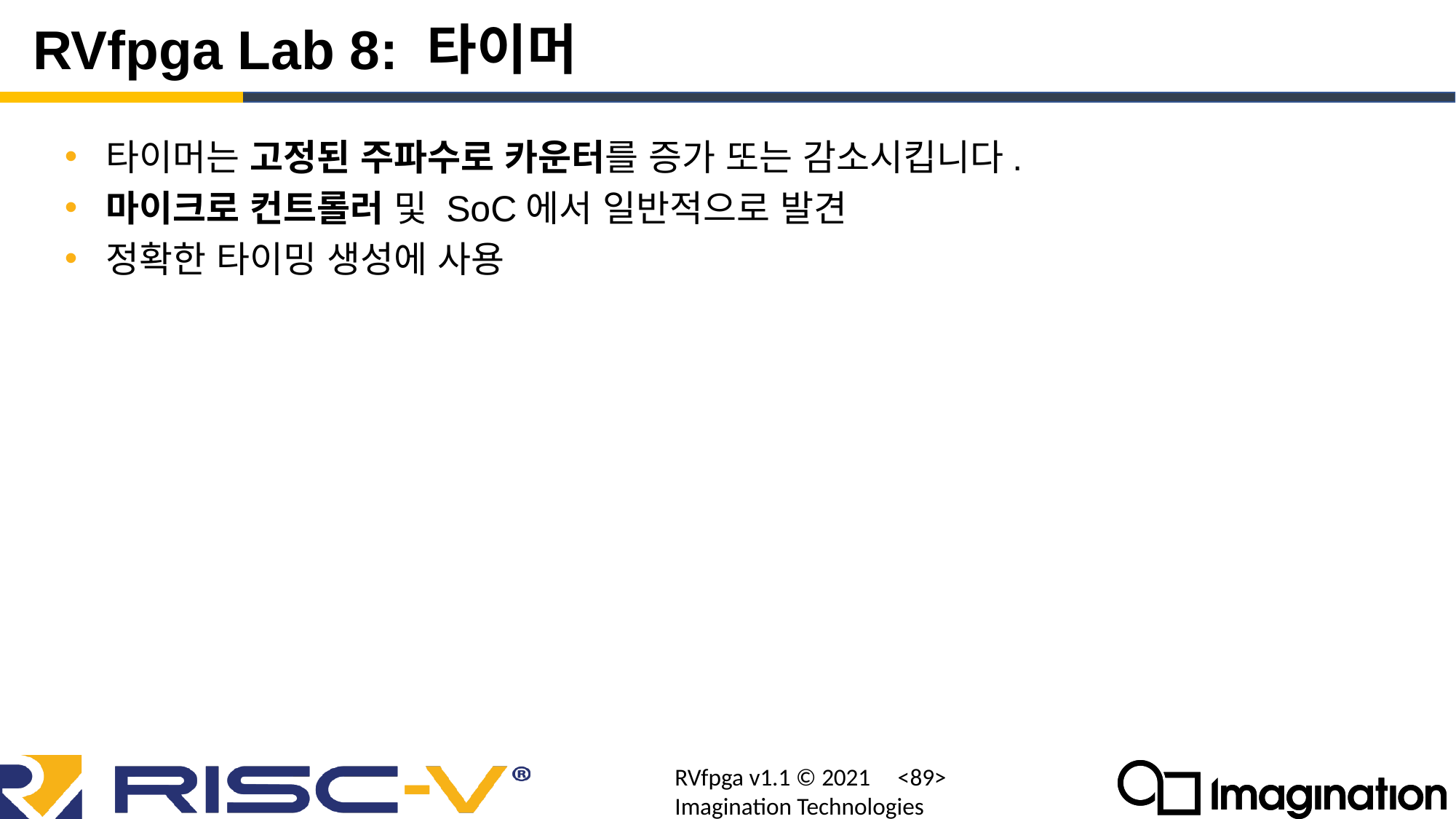

# RVfpga Lab 8: 타이머
타이머는 고정된 주파수로 카운터를 증가 또는 감소시킵니다.
마이크로 컨트롤러 및 SoC에서 일반적으로 발견
정확한 타이밍 생성에 사용